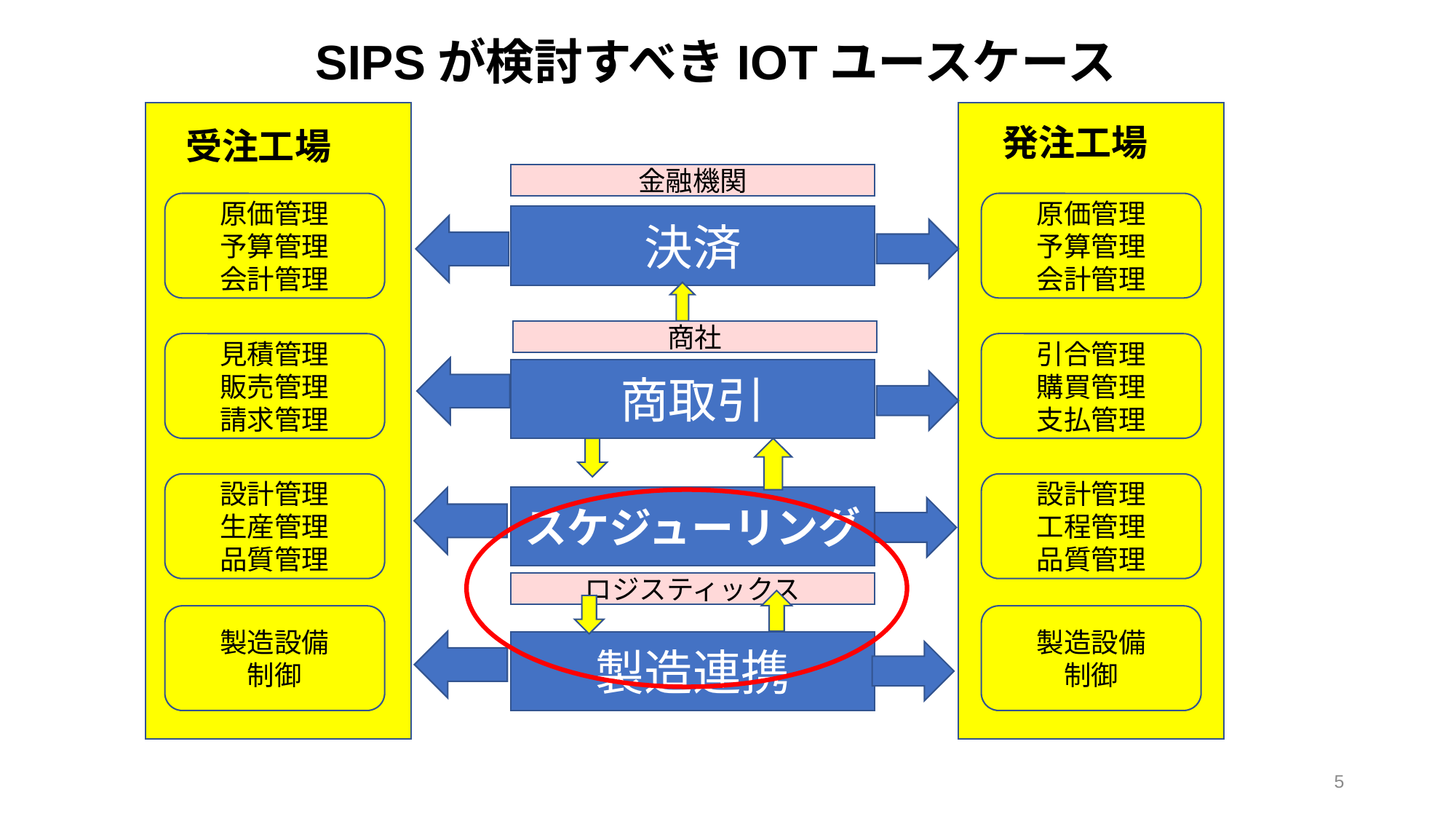

SIPSが検討すべきIOTユースケース

発注工場
受注工場
金融機関
原価管理
予算管理
会計管理
原価管理
予算管理
会計管理
決済

商社
見積管理
販売管理
請求管理
引合管理
購買管理
支払管理

商取引

設計管理
生産管理
品質管理
設計管理
工程管理
品質管理
スケジューリング

ロジスティックス

製造設備
制御
製造設備
制御

製造連携

5